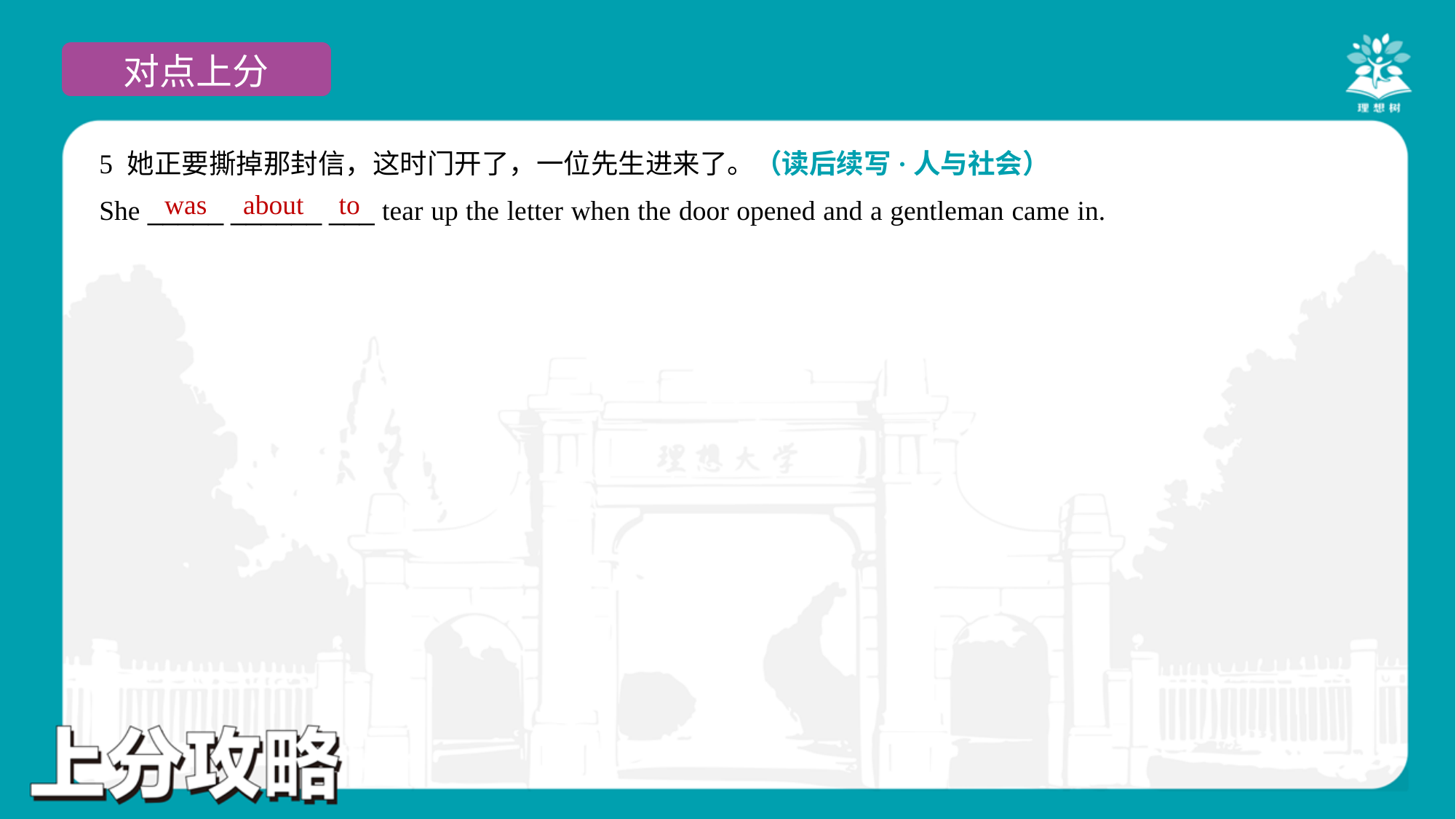

5 她正要撕掉那封信，这时门开了，一位先生进来了。（读后续写·人与社会）
She _____ ______ ___ tear up the letter when the door opened and a gentleman came in.
was
about
to